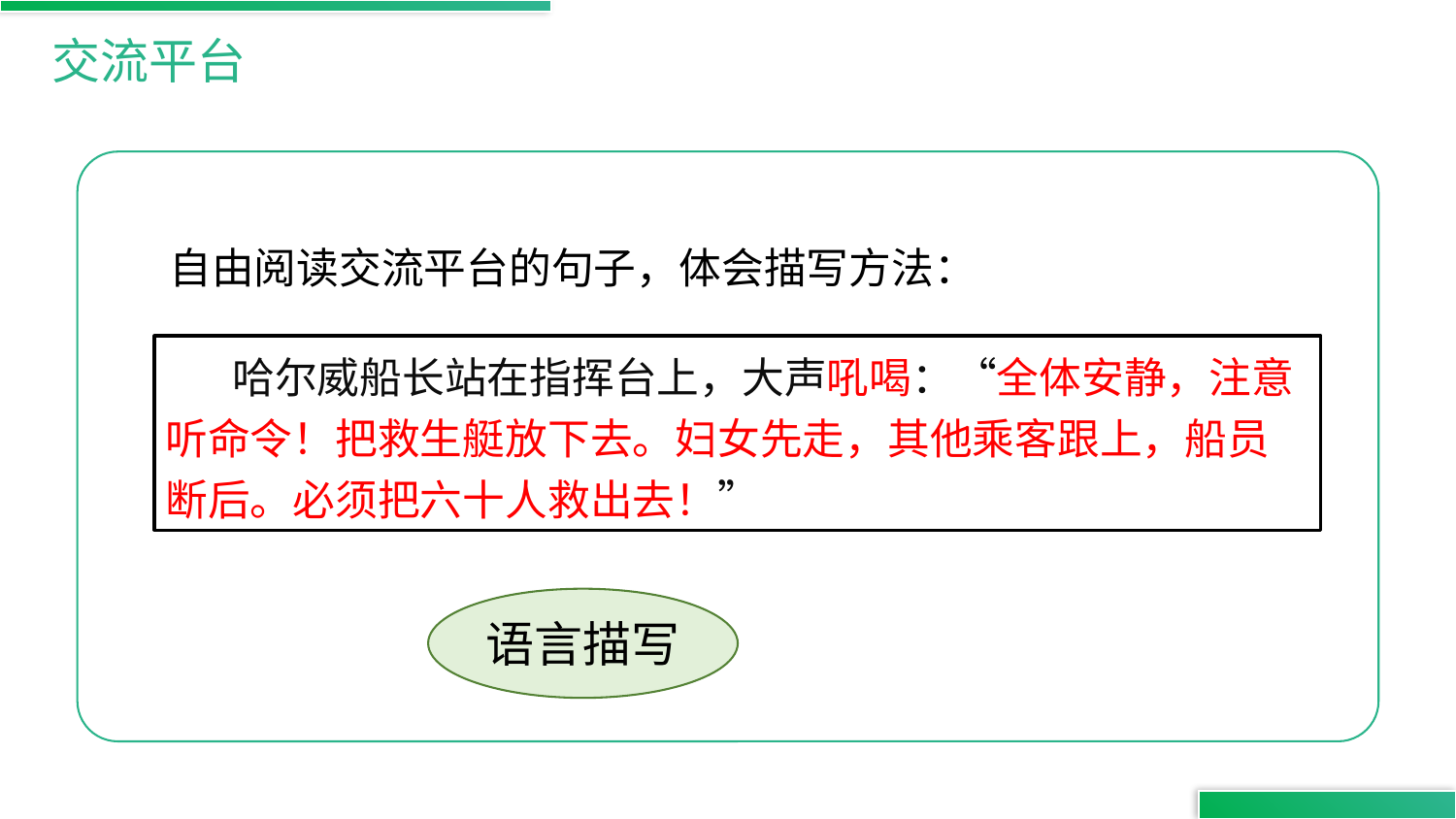

交流平台
自由阅读交流平台的句子，体会描写方法：
      哈尔威船长站在指挥台上，大声吼喝：“全体安静，注意听命令！把救生艇放下去。妇女先走，其他乘客跟上，船员断后。必须把六十人救出去！”
语言描写